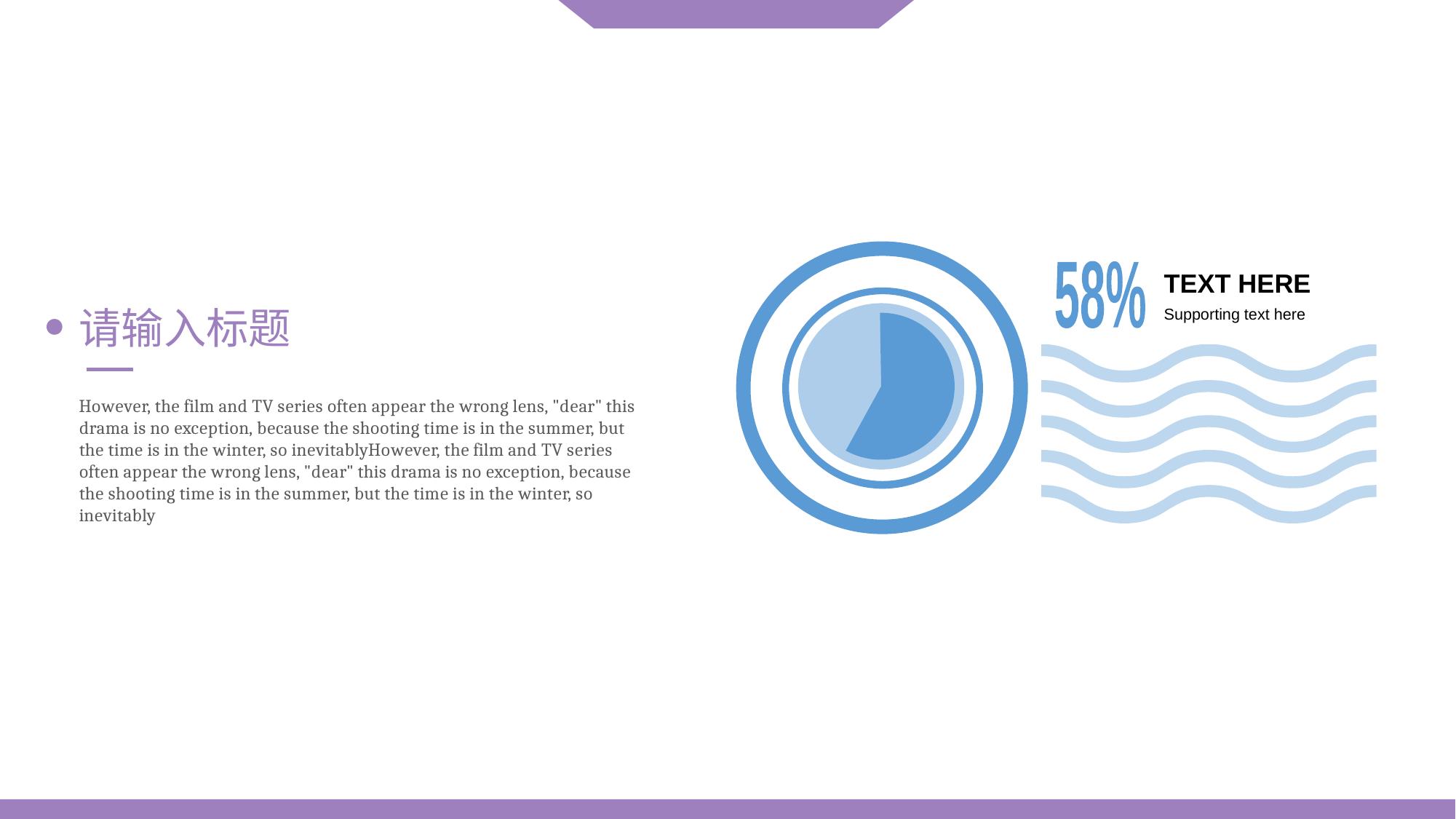

58%
TEXT HERE

Supporting text here

请输入标题

However, the film and TV series often appear the wrong lens, "dear" this drama is no exception, because the shooting time is in the summer, but the time is in the winter, so inevitablyHowever, the film and TV series often appear the wrong lens, "dear" this drama is no exception, because the shooting time is in the summer, but the time is in the winter, so inevitably